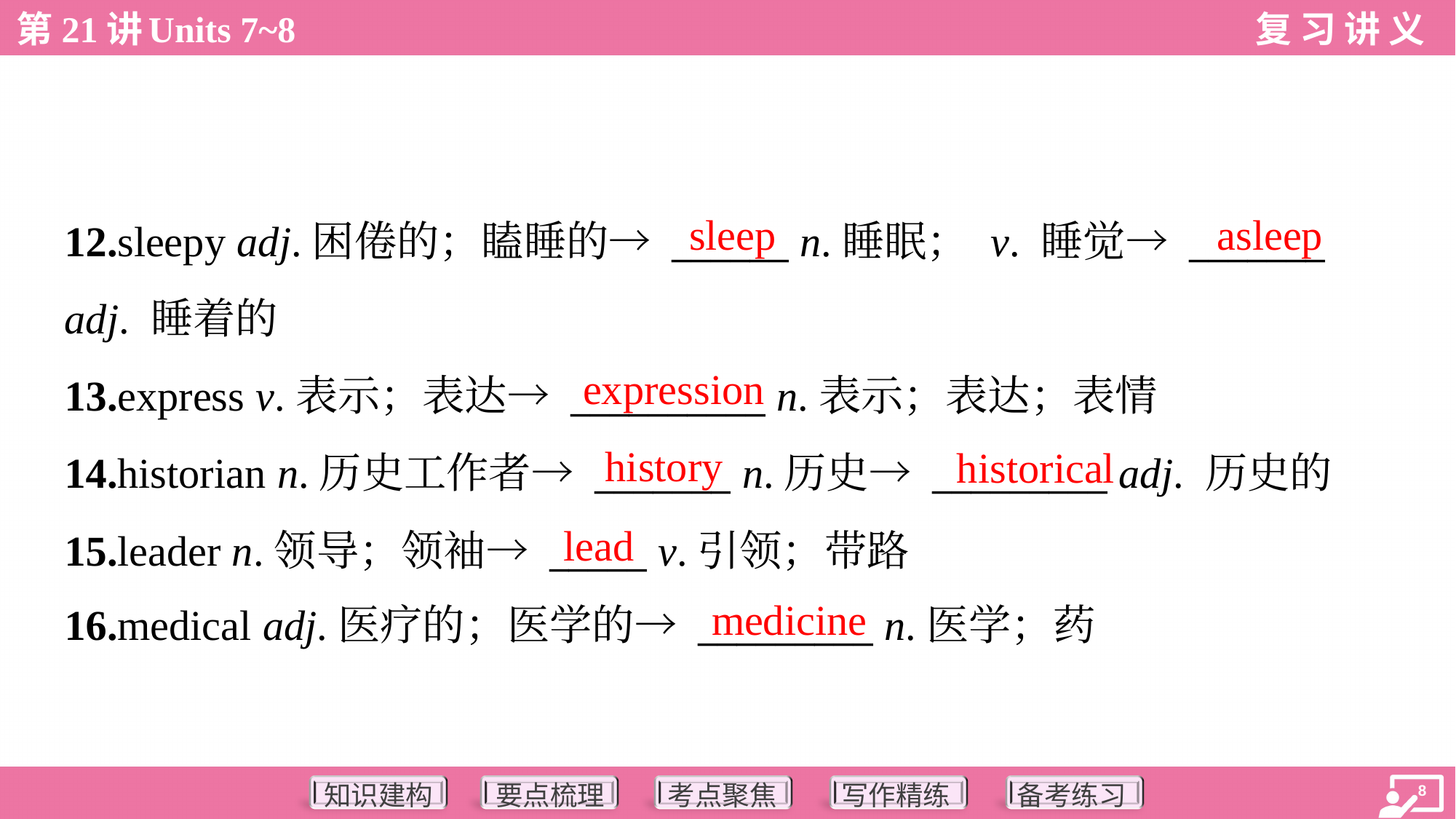

sleep
asleep
12.sleepy adj.困倦的；瞌睡的→ ______ n.睡眠； v. 睡觉→ _______
adj. 睡着的
13.express v.表示；表达→ __________ n.表示；表达；表情
14.historian n.历史工作者→ _______ n.历史→ _________ adj. 历史的
15.leader n.领导；领袖→ _____ v.引领；带路
16.medical adj.医疗的；医学的→ _________ n.医学；药
expression
history
historical
lead
medicine